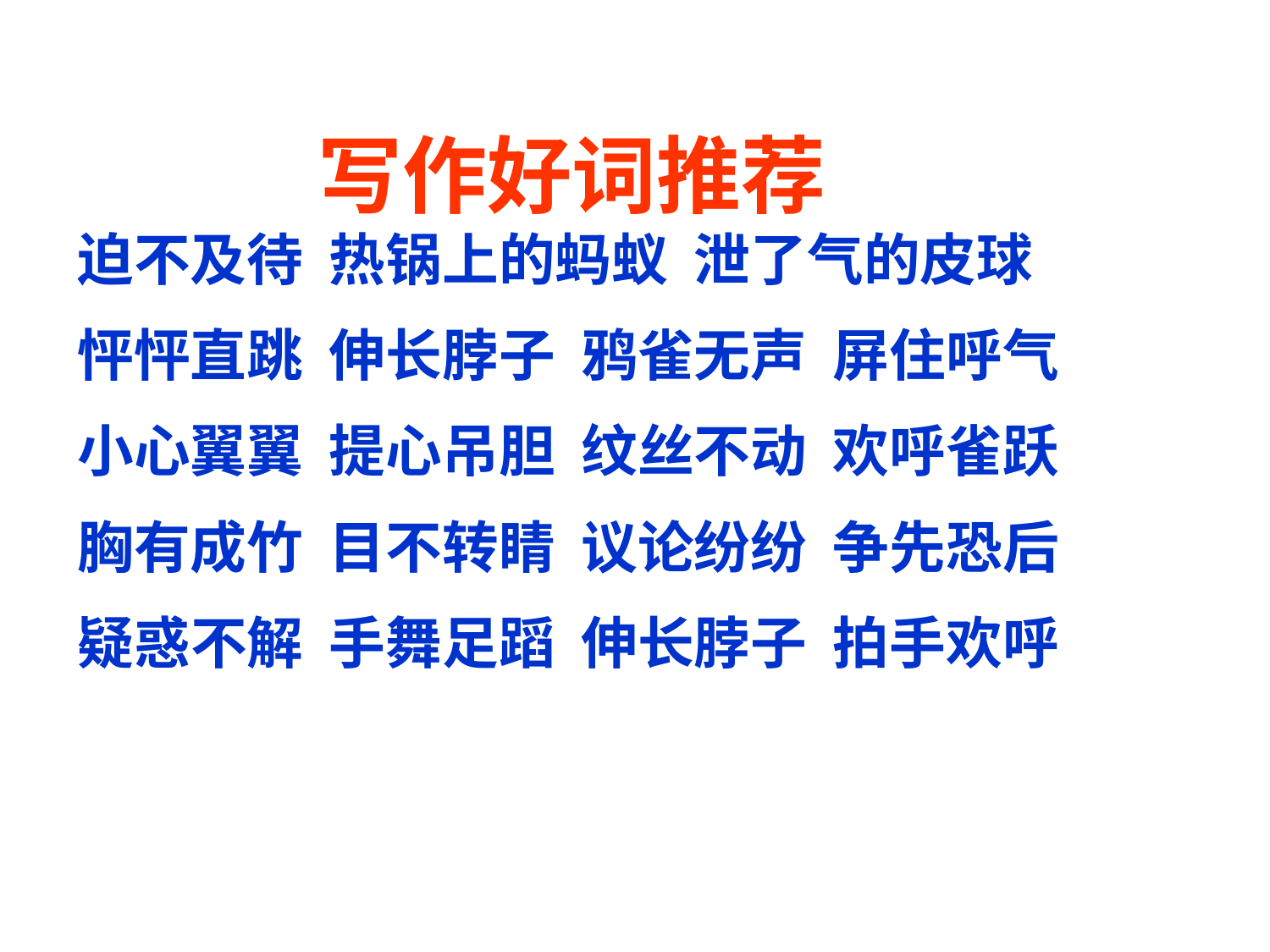

写作好词推荐
迫不及待  热锅上的蚂蚁  泄了气的皮球
怦怦直跳  伸长脖子  鸦雀无声  屏住呼气
小心翼翼  提心吊胆  纹丝不动  欢呼雀跃
胸有成竹  目不转睛  议论纷纷  争先恐后
疑惑不解  手舞足蹈  伸长脖子  拍手欢呼